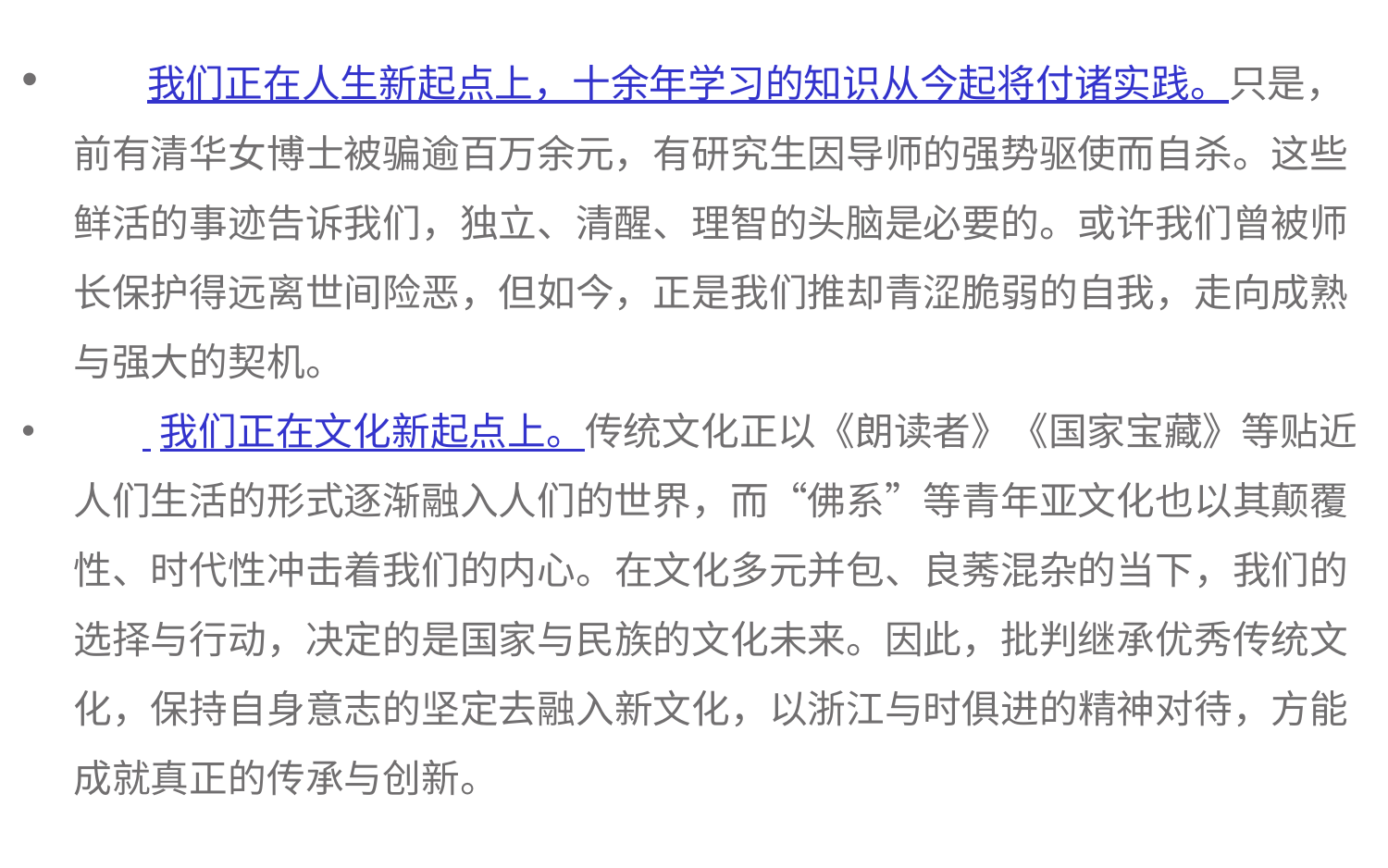

我们正在人生新起点上，十余年学习的知识从今起将付诸实践。只是，前有清华女博士被骗逾百万余元，有研究生因导师的强势驱使而自杀。这些鲜活的事迹告诉我们，独立、清醒、理智的头脑是必要的。或许我们曾被师长保护得远离世间险恶，但如今，正是我们推却青涩脆弱的自我，走向成熟与强大的契机。
         我们正在文化新起点上。传统文化正以《朗读者》《国家宝藏》等贴近人们生活的形式逐渐融入人们的世界，而“佛系”等青年亚文化也以其颠覆性、时代性冲击着我们的内心。在文化多元并包、良莠混杂的当下，我们的选择与行动，决定的是国家与民族的文化未来。因此，批判继承优秀传统文化，保持自身意志的坚定去融入新文化，以浙江与时俱进的精神对待，方能成就真正的传承与创新。